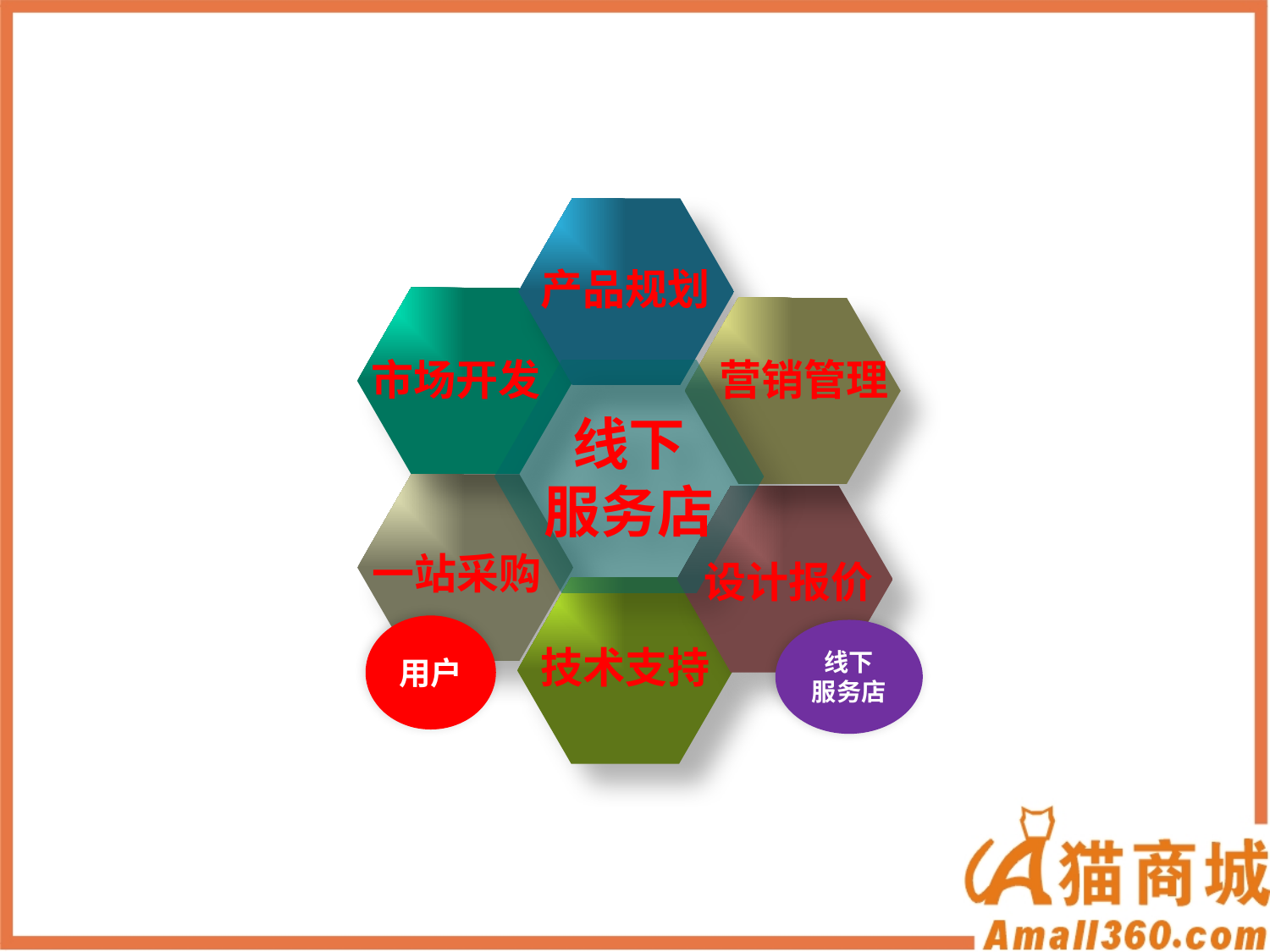

产品规划

市场开发
营销管理
线下
服务店

一站采购
设计报价

用户
线下
服务店
技术支持